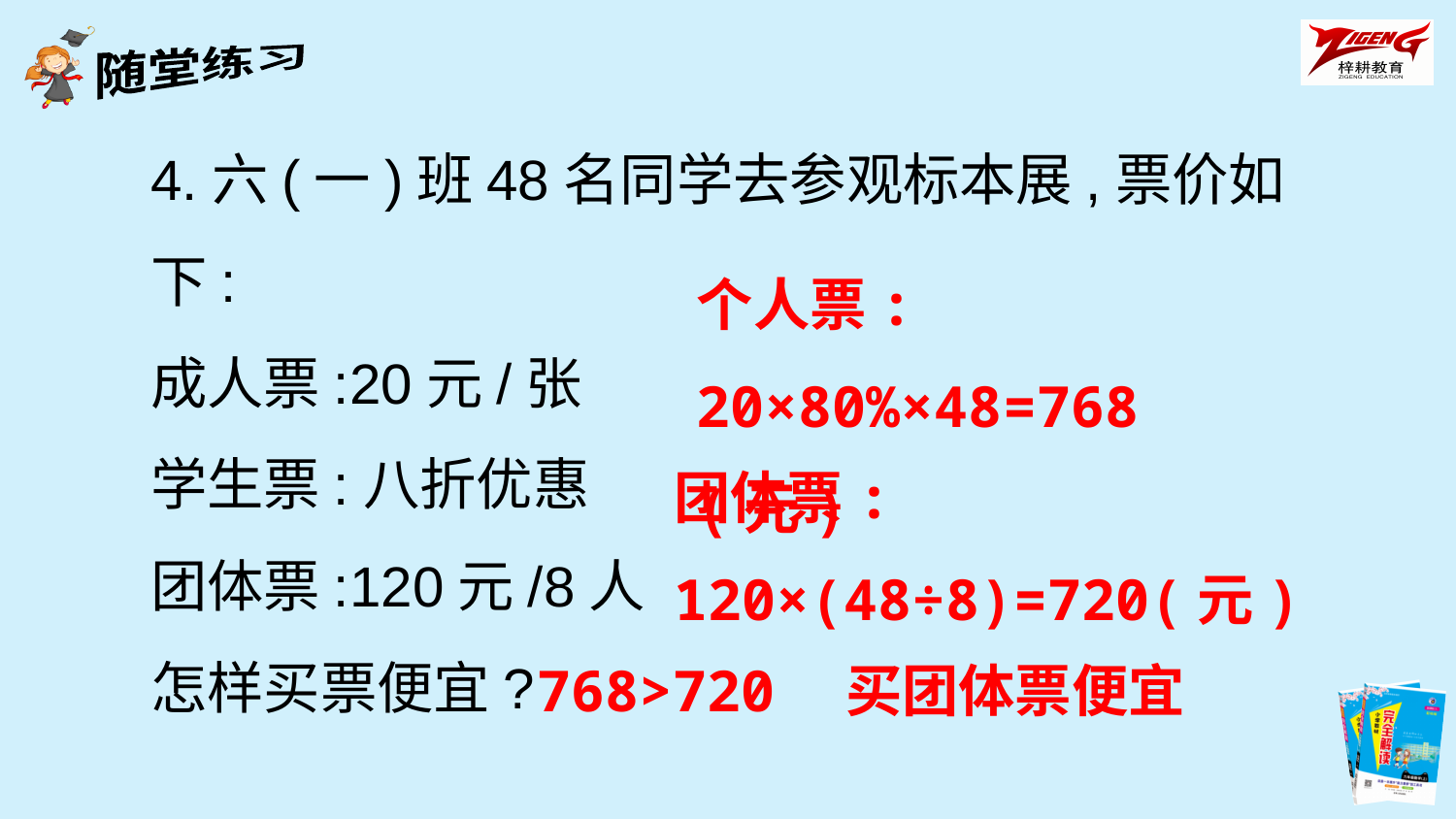

4.六(一)班48名同学去参观标本展,票价如下:
成人票:20元/张
学生票:八折优惠
团体票:120元/8人
怎样买票便宜?
个人票:
20×80%×48=768(元)
团体票:
120×(48÷8)=720(元)
768>720　买团体票便宜